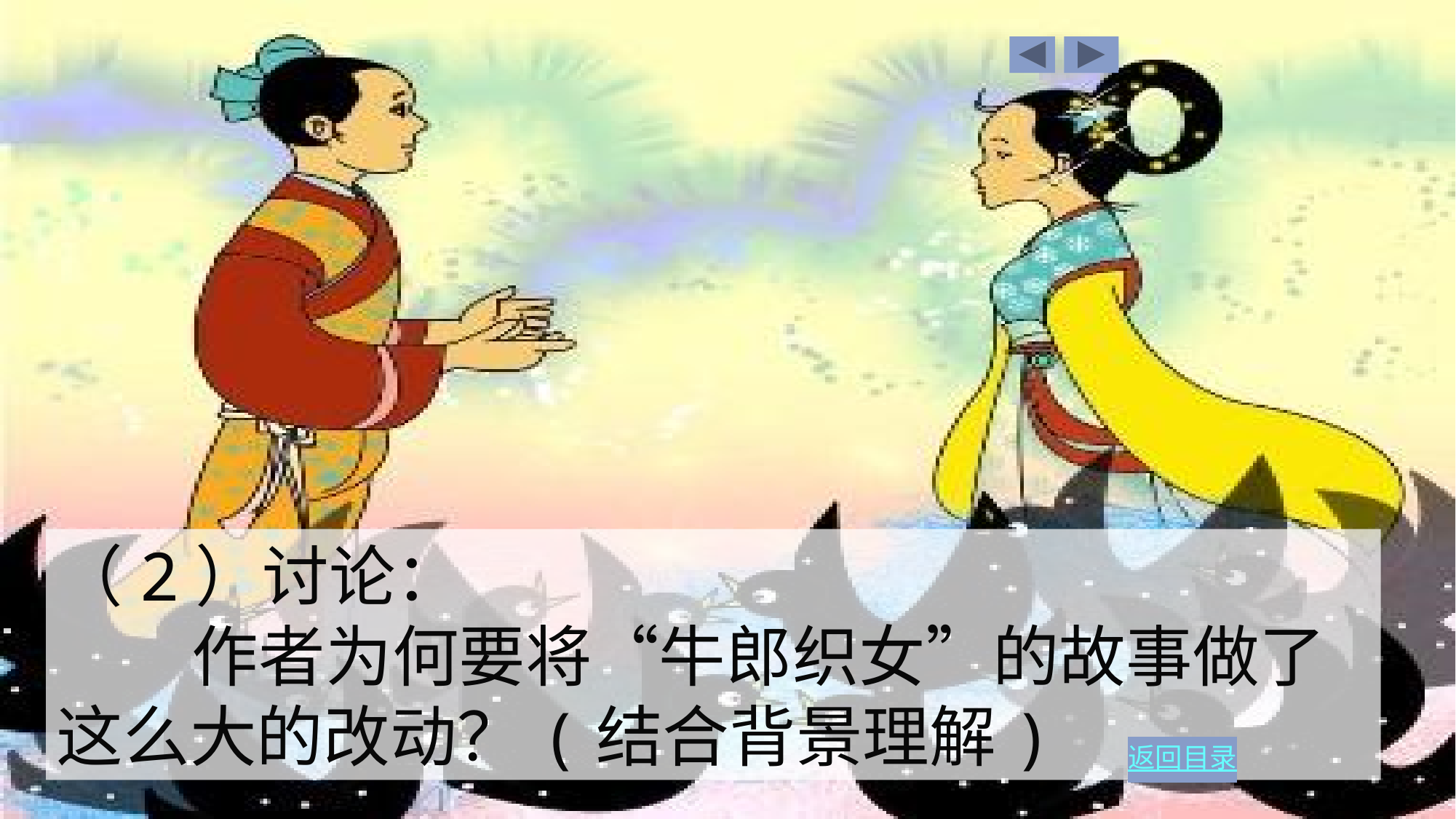

（2）讨论：
        作者为何要将“牛郎织女”的故事做了这么大的改动？(结合背景理解)
返回目录